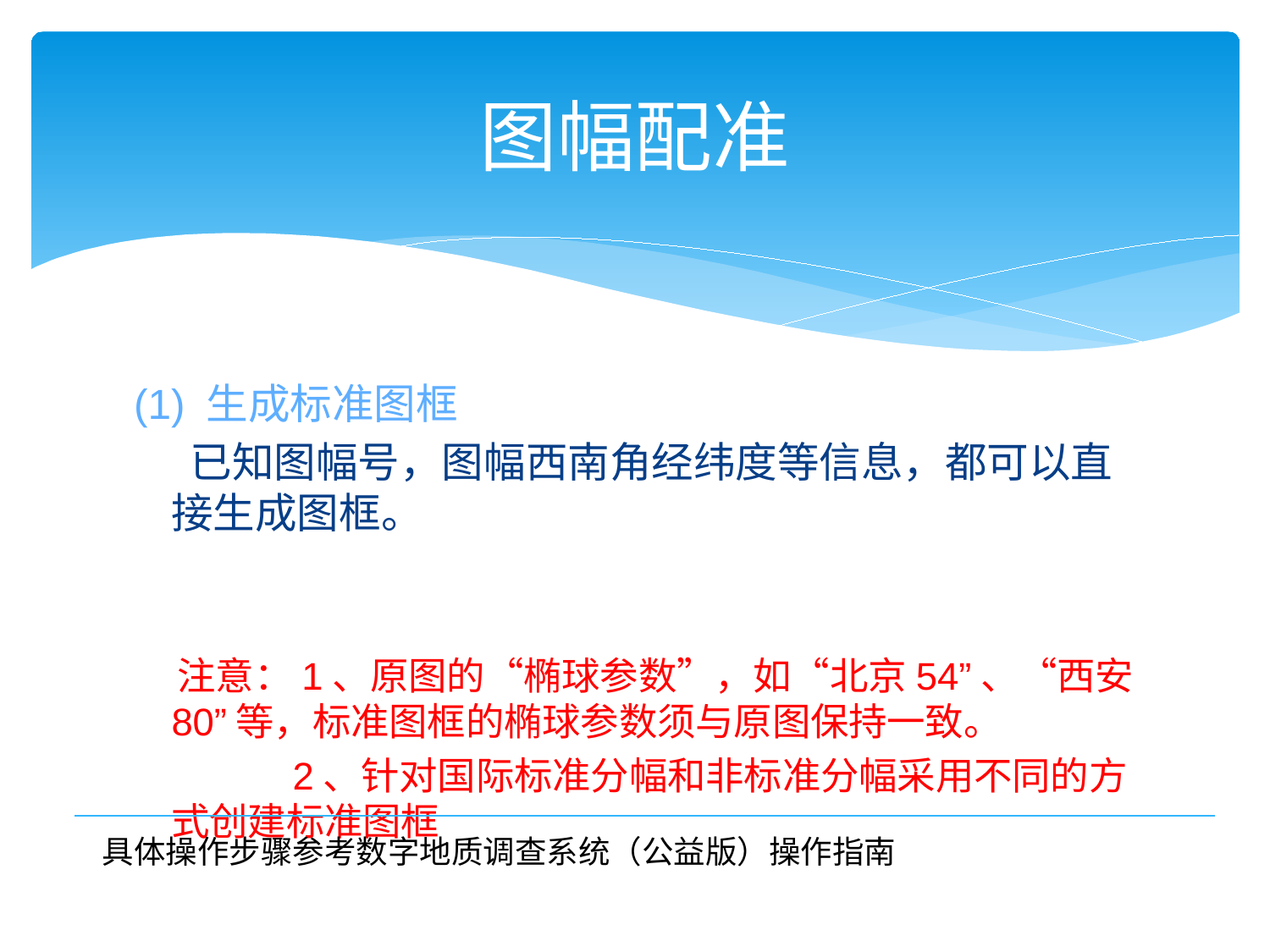

# 图幅配准
(1) 生成标准图框
     已知图幅号，图幅西南角经纬度等信息，都可以直接生成图框。

    注意：1、原图的“椭球参数”，如“北京54”、“西安80”等，标准图框的椭球参数须与原图保持一致。
               2、针对国际标准分幅和非标准分幅采用不同的方式创建标准图框

 具体操作步骤参考数字地质调查系统（公益版）操作指南